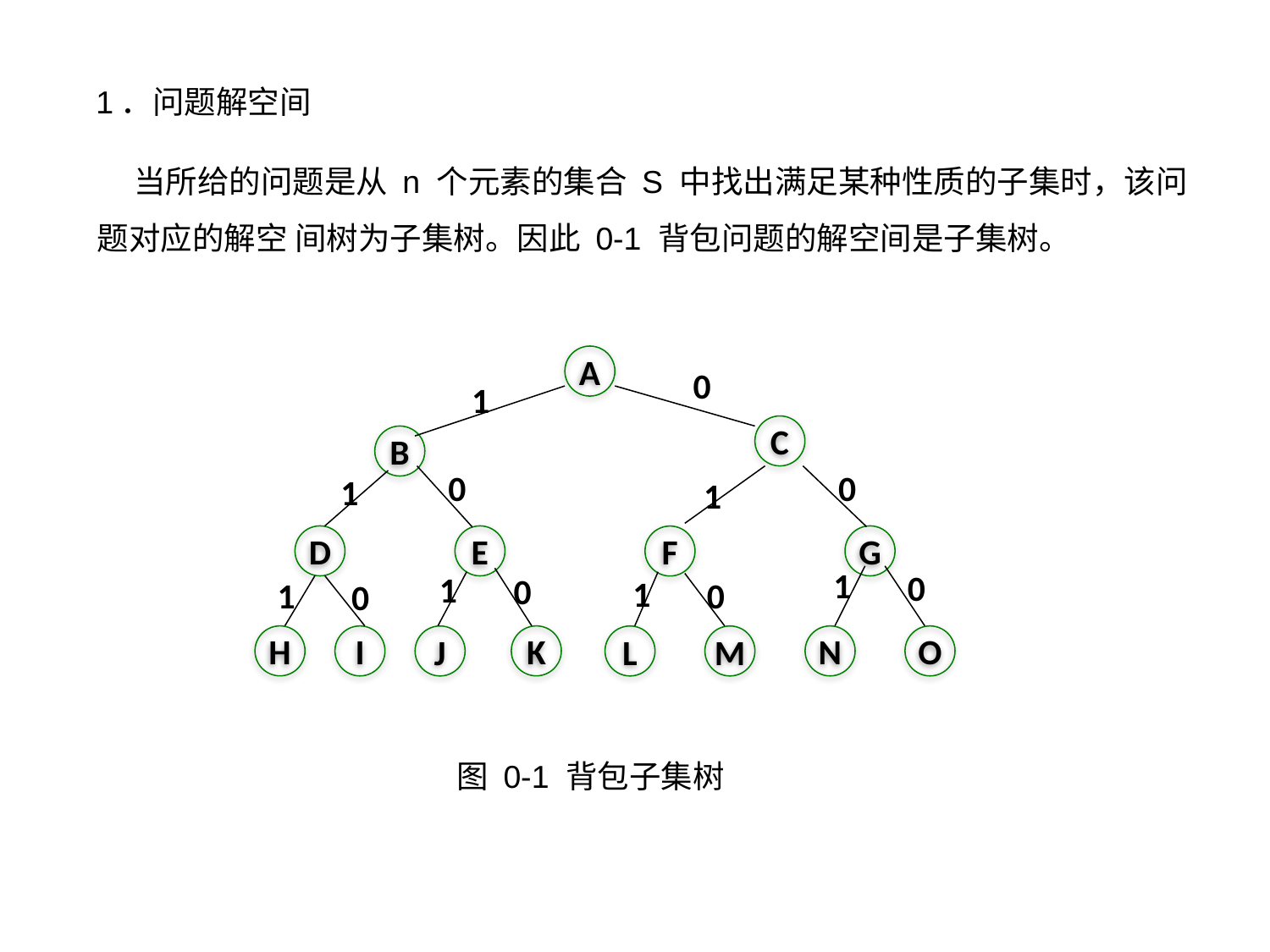

1．问题解空间
    当所给的问题是从 n 个元素的集合 S 中找出满足某种性质的子集时，该问题对应的解空 间树为子集树。因此 0-1 背包问题的解空间是子集树。
A
0
1

C
B
0
0
1

1

D
E
G
F
1
0
1
0
1

0
1

0

H
K
I
N
O
J
L
M
图 0-1 背包子集树